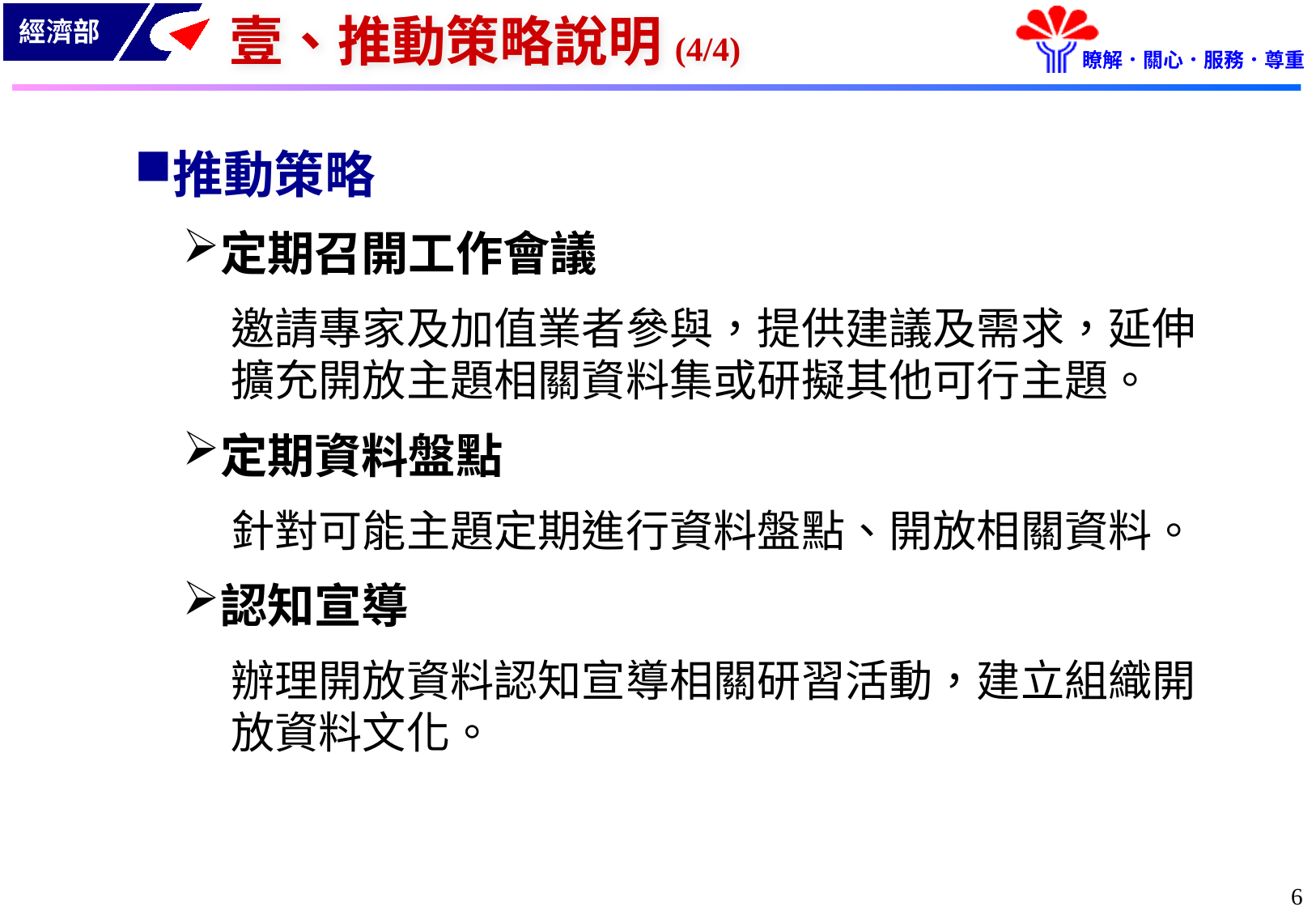

# 壹、推動策略說明(4/4)
推動策略
定期召開工作會議
邀請專家及加值業者參與，提供建議及需求，延伸擴充開放主題相關資料集或研擬其他可行主題。
定期資料盤點
針對可能主題定期進行資料盤點、開放相關資料。
認知宣導
辦理開放資料認知宣導相關研習活動，建立組織開放資料文化。
6